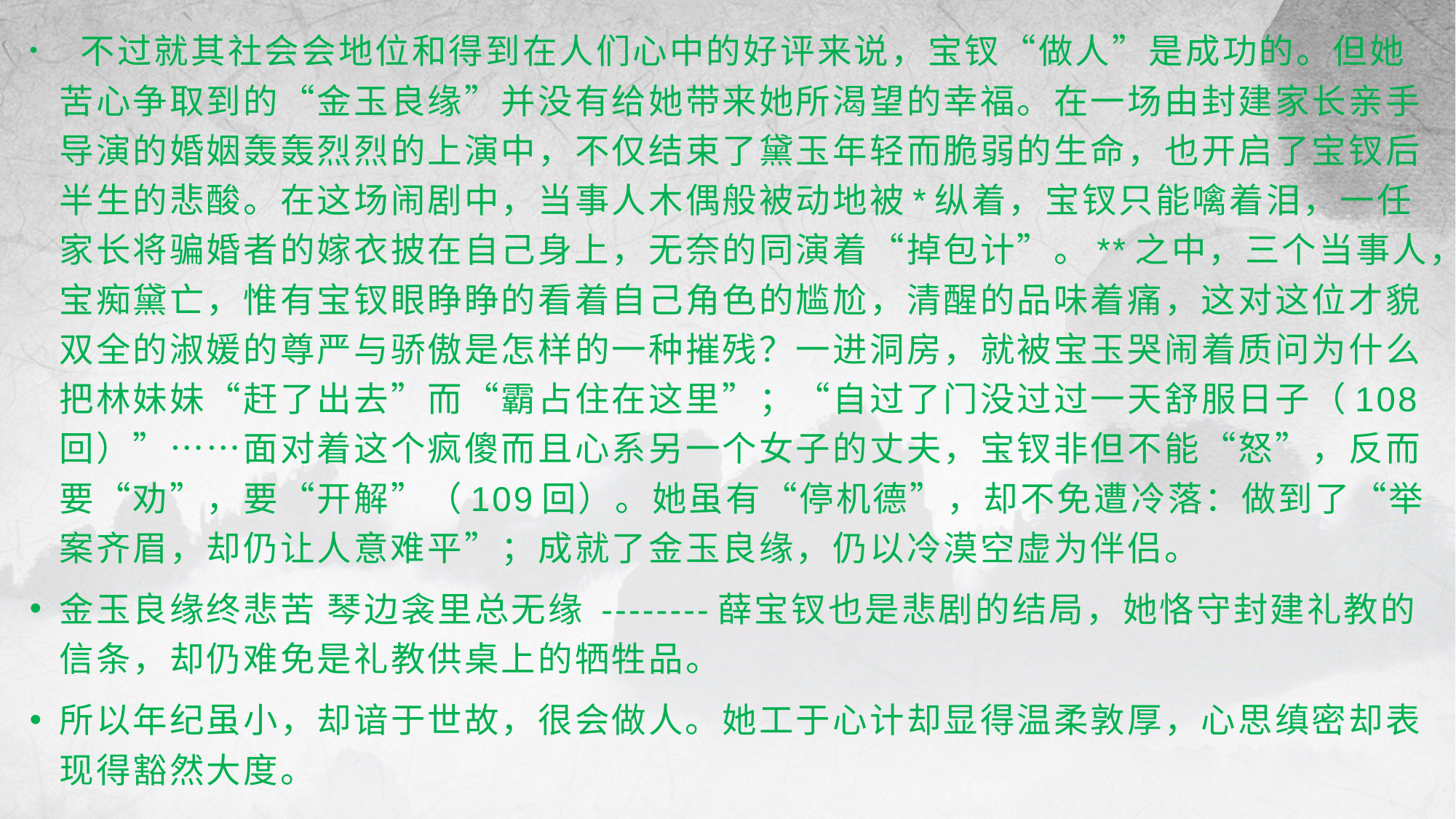

不过就其社会会地位和得到在人们心中的好评来说，宝钗“做人”是成功的。但她苦心争取到的“金玉良缘”并没有给她带来她所渴望的幸福。在一场由封建家长亲手导演的婚姻轰轰烈烈的上演中，不仅结束了黛玉年轻而脆弱的生命，也开启了宝钗后半生的悲酸。在这场闹剧中，当事人木偶般被动地被*纵着，宝钗只能噙着泪，一任家长将骗婚者的嫁衣披在自己身上，无奈的同演着“掉包计”。**之中，三个当事人，宝痴黛亡，惟有宝钗眼睁睁的看着自己角色的尴尬，清醒的品味着痛，这对这位才貌双全的淑媛的尊严与骄傲是怎样的一种摧残？一进洞房，就被宝玉哭闹着质问为什么把林妹妹“赶了出去”而“霸占住在这里”；“自过了门没过过一天舒服日子（108回）”……面对着这个疯傻而且心系另一个女子的丈夫，宝钗非但不能“怒”，反而要“劝”，要“开解”（109回）。她虽有“停机德”，却不免遭冷落：做到了“举案齐眉，却仍让人意难平”；成就了金玉良缘，仍以冷漠空虚为伴侣。
金玉良缘终悲苦 琴边衾里总无缘 --------薛宝钗也是悲剧的结局，她恪守封建礼教的信条，却仍难免是礼教供桌上的牺牲品。
所以年纪虽小，却谙于世故，很会做人。她工于心计却显得温柔敦厚，心思缜密却表现得豁然大度。